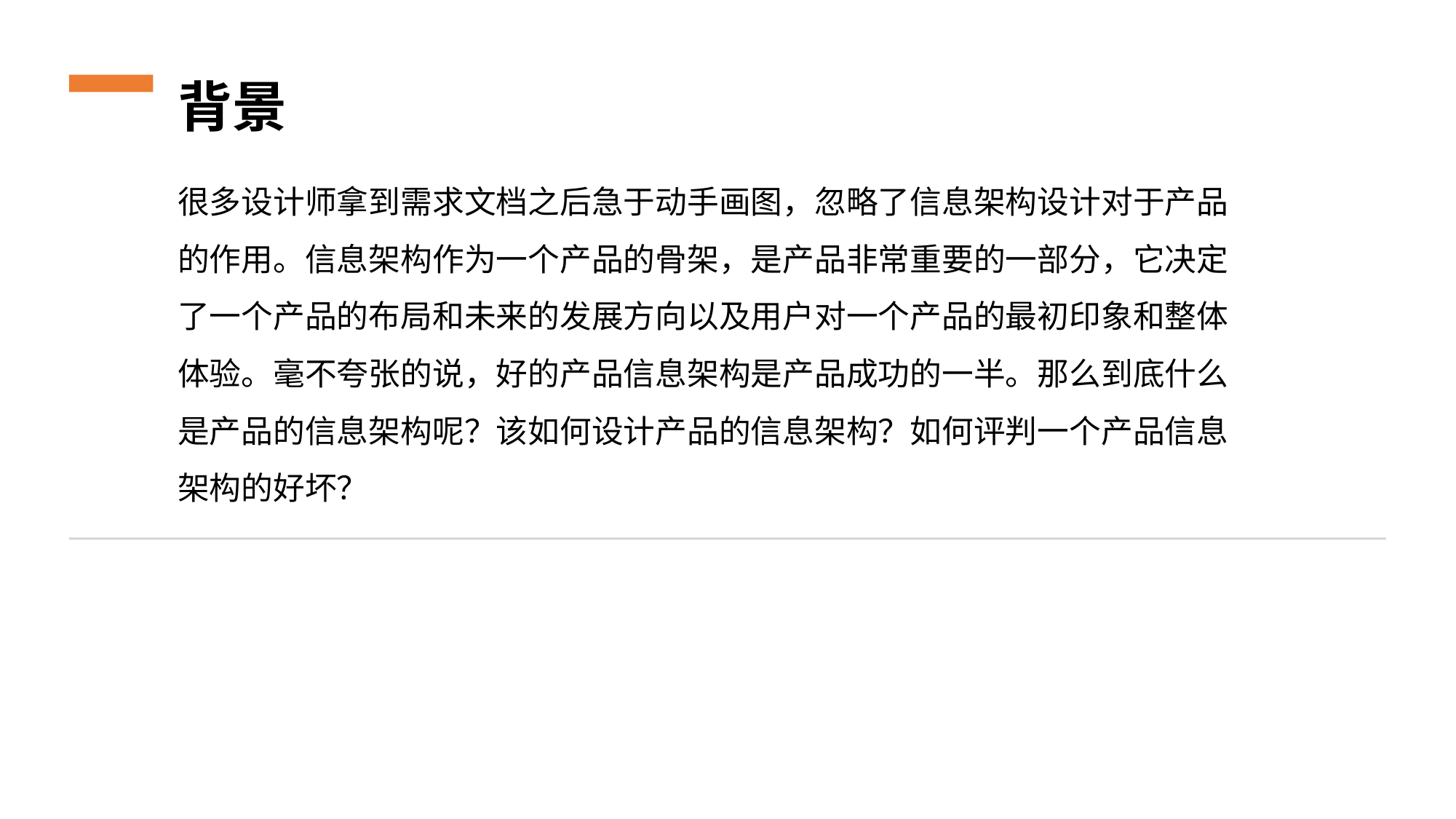

背景
很多设计师拿到需求文档之后急于动手画图，忽略了信息架构设计对于产品的作用。信息架构作为一个产品的骨架，是产品非常重要的一部分，它决定了一个产品的布局和未来的发展方向以及用户对一个产品的最初印象和整体体验。毫不夸张的说，好的产品信息架构是产品成功的一半。那么到底什么是产品的信息架构呢？该如何设计产品的信息架构？如何评判一个产品信息架构的好坏？